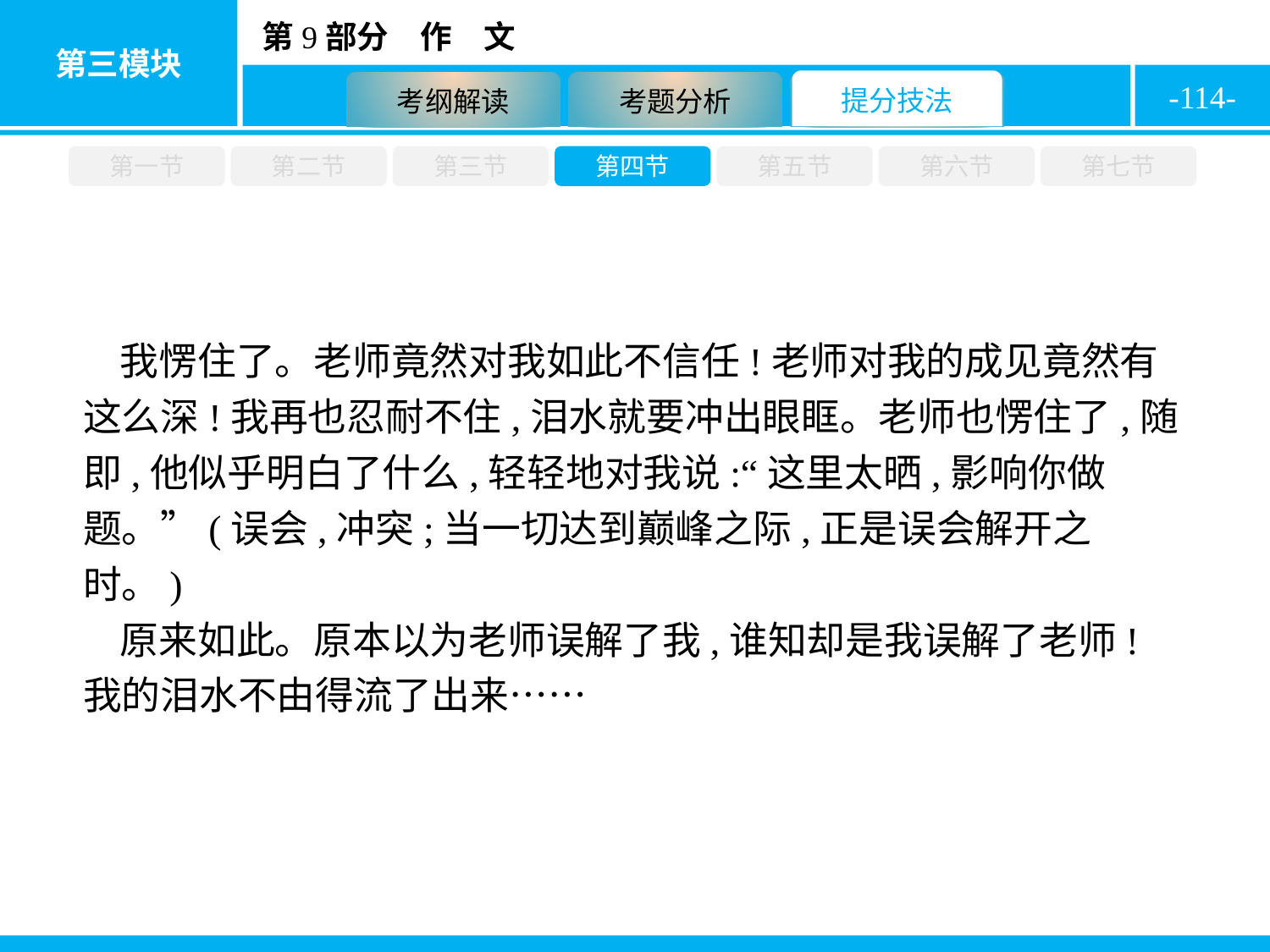

-114-
第一节
第二节
第三节
第四节
第五节
第六节
第七节
我愣住了。老师竟然对我如此不信任!老师对我的成见竟然有这么深!我再也忍耐不住,泪水就要冲出眼眶。老师也愣住了,随即,他似乎明白了什么,轻轻地对我说:“这里太晒,影响你做题。”(误会,冲突;当一切达到巅峰之际,正是误会解开之时。)
原来如此。原本以为老师误解了我,谁知却是我误解了老师!我的泪水不由得流了出来……